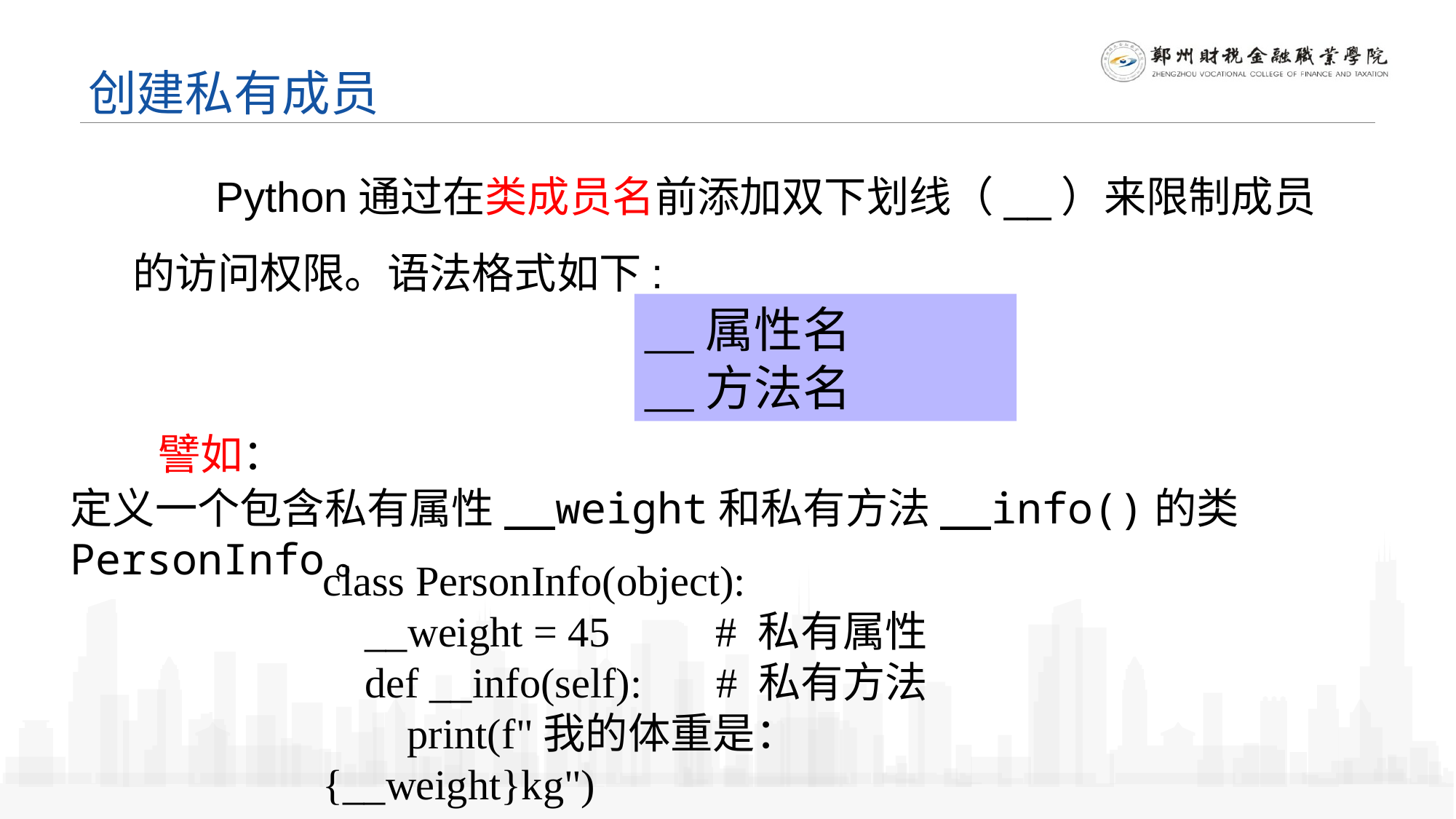

创建私有成员
       Python通过在类成员名前添加双下划线（__）来限制成员的访问权限。语法格式如下:
__属性名
__方法名
譬如：
定义一个包含私有属性__weight和私有方法__info()的类PersonInfo。
class PersonInfo(object):
    __weight = 45          # 私有属性
    def __info(self):       # 私有方法
        print(f"我的体重是：{__weight}kg")